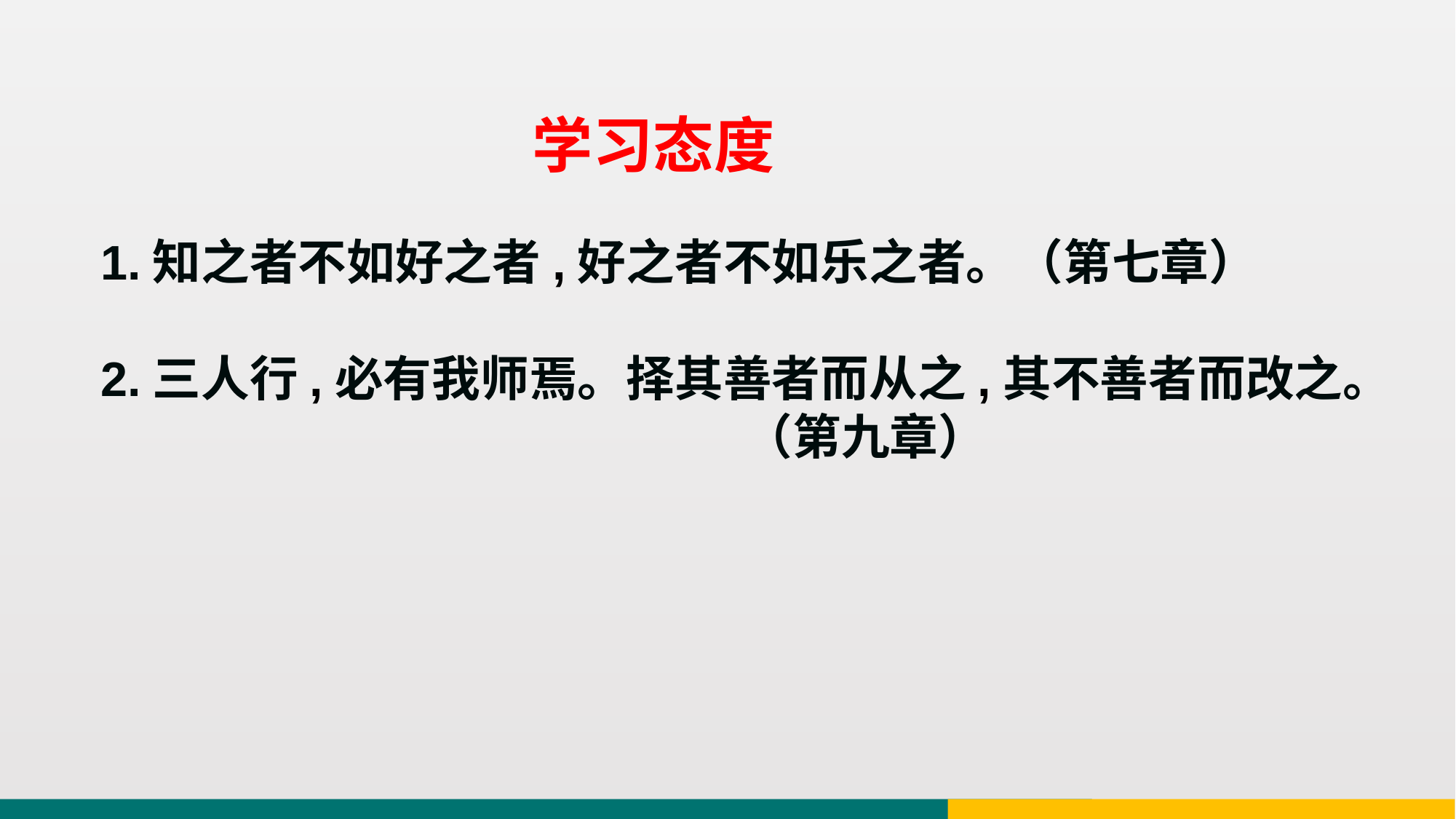

学习态度

1.知之者不如好之者,好之者不如乐之者。（第七章）

2.三人行,必有我师焉。择其善者而从之,其不善者而改之。                                                          （第九章）